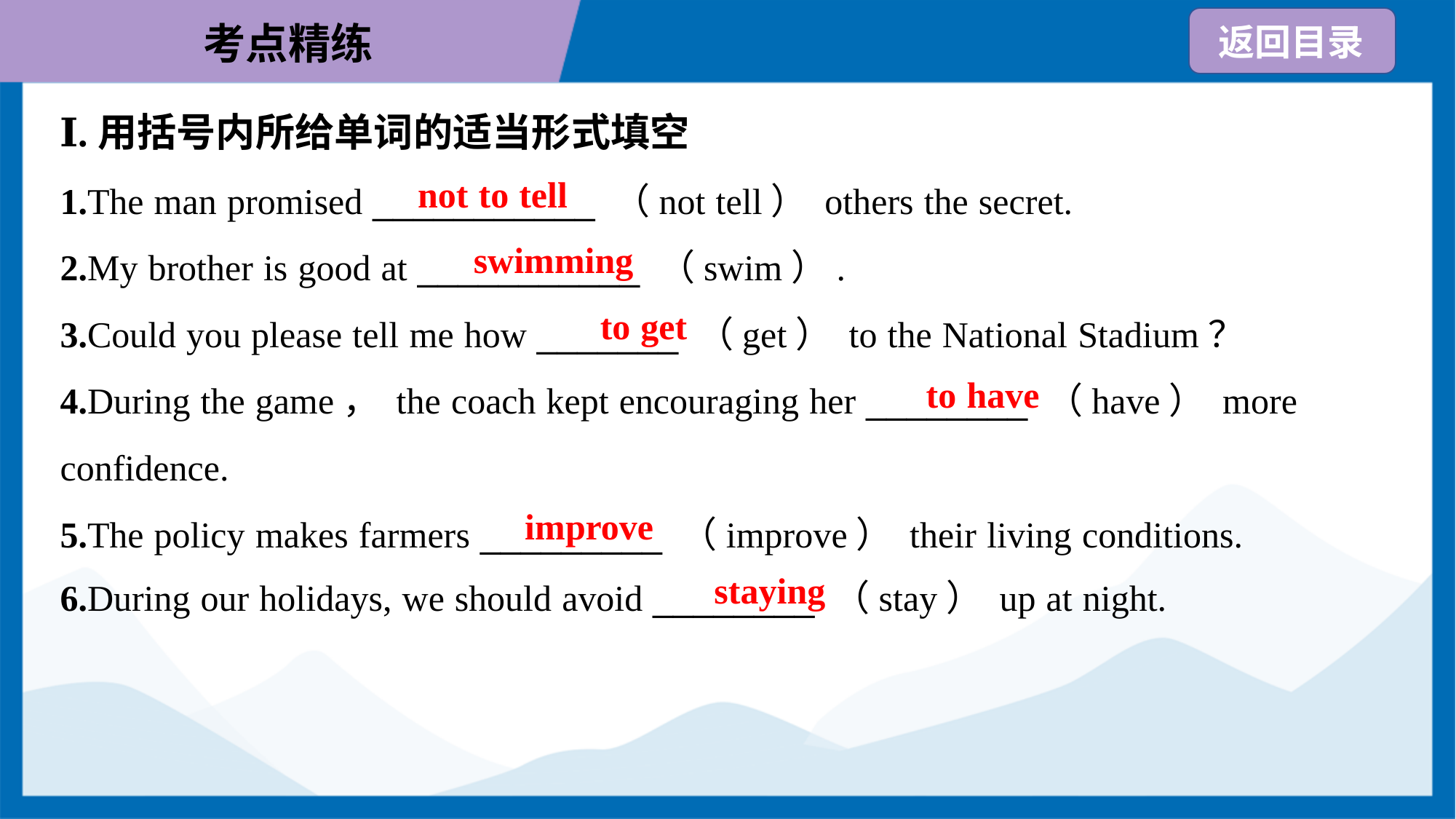

Ⅰ.用括号内所给单词的适当形式填空
not to tell
1.The man promised ___________ （not tell） others the secret.
2.My brother is good at ___________ （swim）.
3.Could you please tell me how _______ （get） to the National Stadium？
4.During the game， the coach kept encouraging her ________ （have） more
confidence.
5.The policy makes farmers _________ （improve） their living conditions.
6.During our holidays, we should avoid ________ （stay） up at night.
swimming
to get
to have
improve
staying